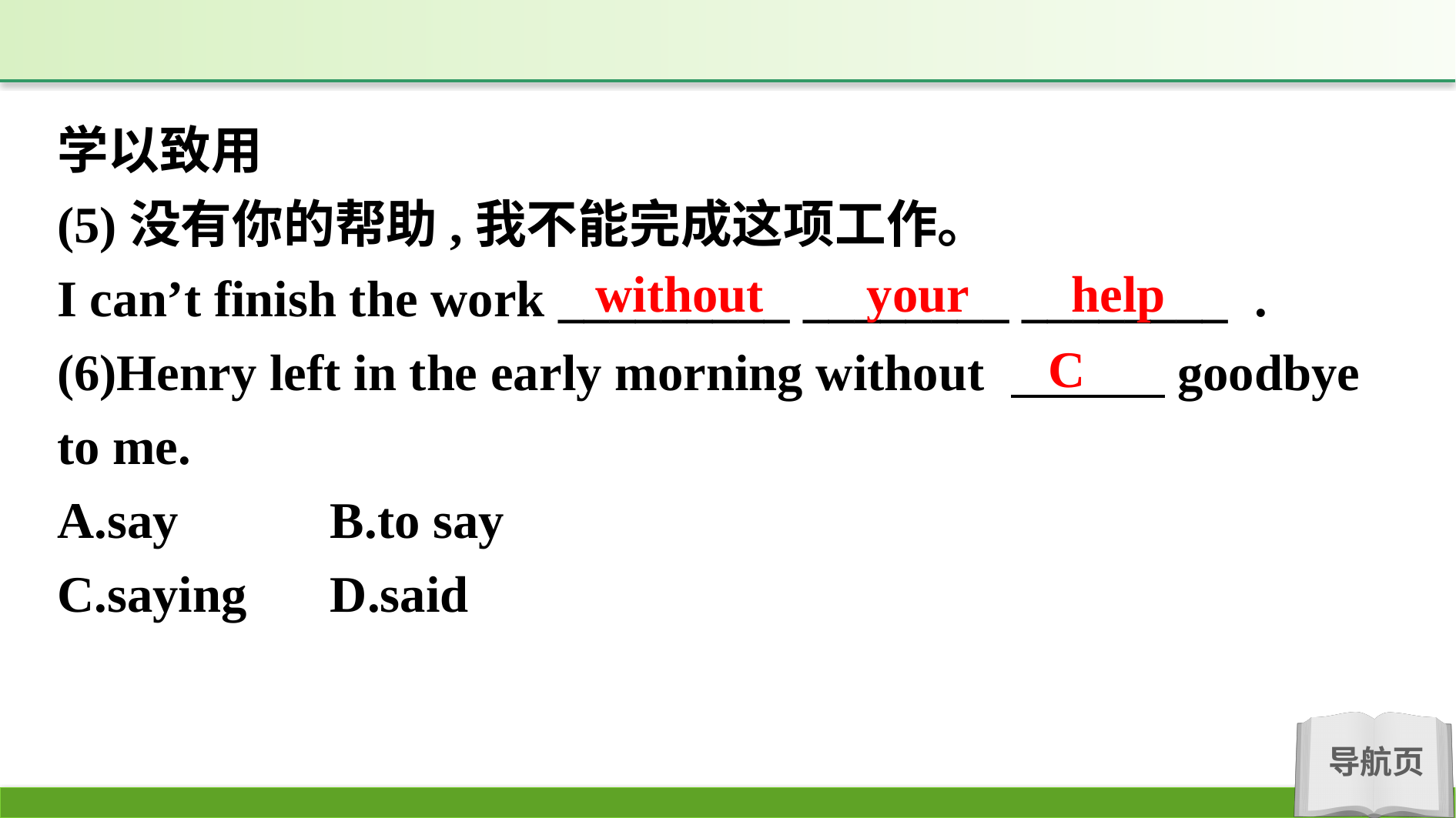

学以致用
(5)没有你的帮助,我不能完成这项工作。
I can’t finish the work _________ ________ ________  .
(6)Henry left in the early morning without 　　　goodbye to me.
A.say		B.to say
C.saying	D.said
without        your        help
C